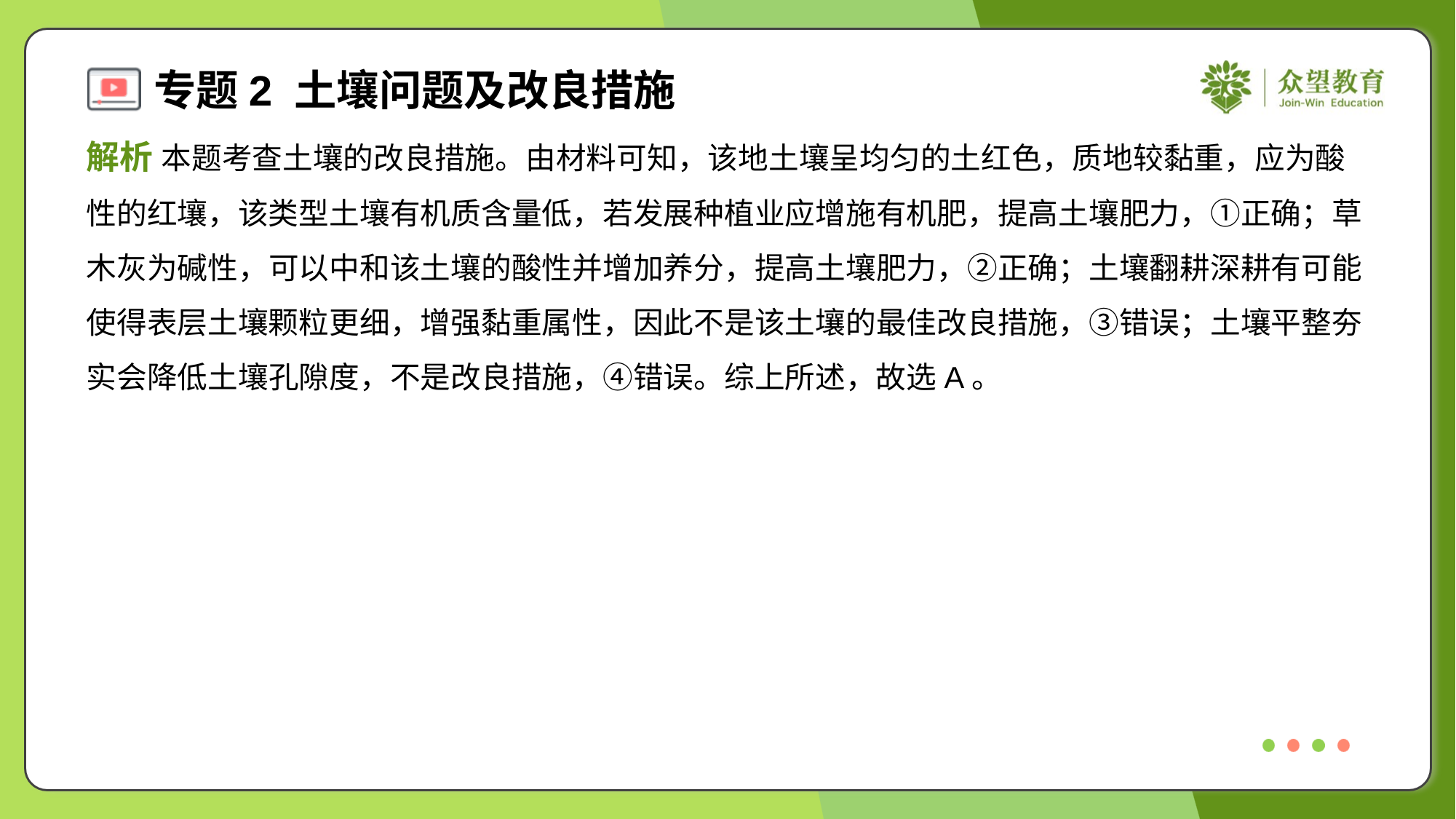

解析 本题考查土壤的改良措施。由材料可知，该地土壤呈均匀的土红色，质地较黏重，应为酸
性的红壤，该类型土壤有机质含量低，若发展种植业应增施有机肥，提高土壤肥力，①正确；草
木灰为碱性，可以中和该土壤的酸性并增加养分，提高土壤肥力，②正确；土壤翻耕深耕有可能
使得表层土壤颗粒更细，增强黏重属性，因此不是该土壤的最佳改良措施，③错误；土壤平整夯
实会降低土壤孔隙度，不是改良措施，④错误。综上所述，故选A。